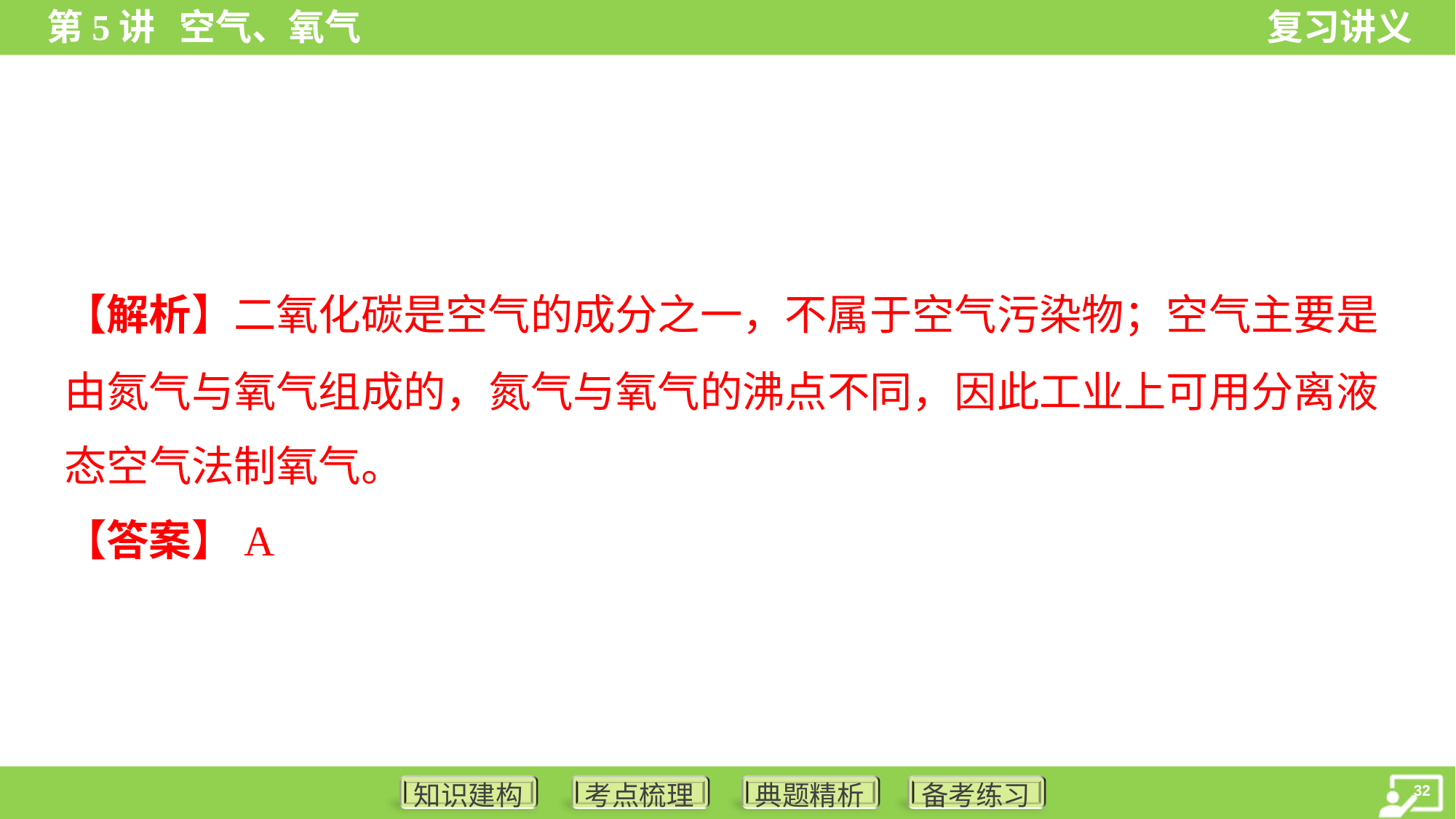

【解析】二氧化碳是空气的成分之一，不属于空气污染物；空气主要是
由氮气与氧气组成的，氮气与氧气的沸点不同，因此工业上可用分离液
态空气法制氧气。
【答案】A